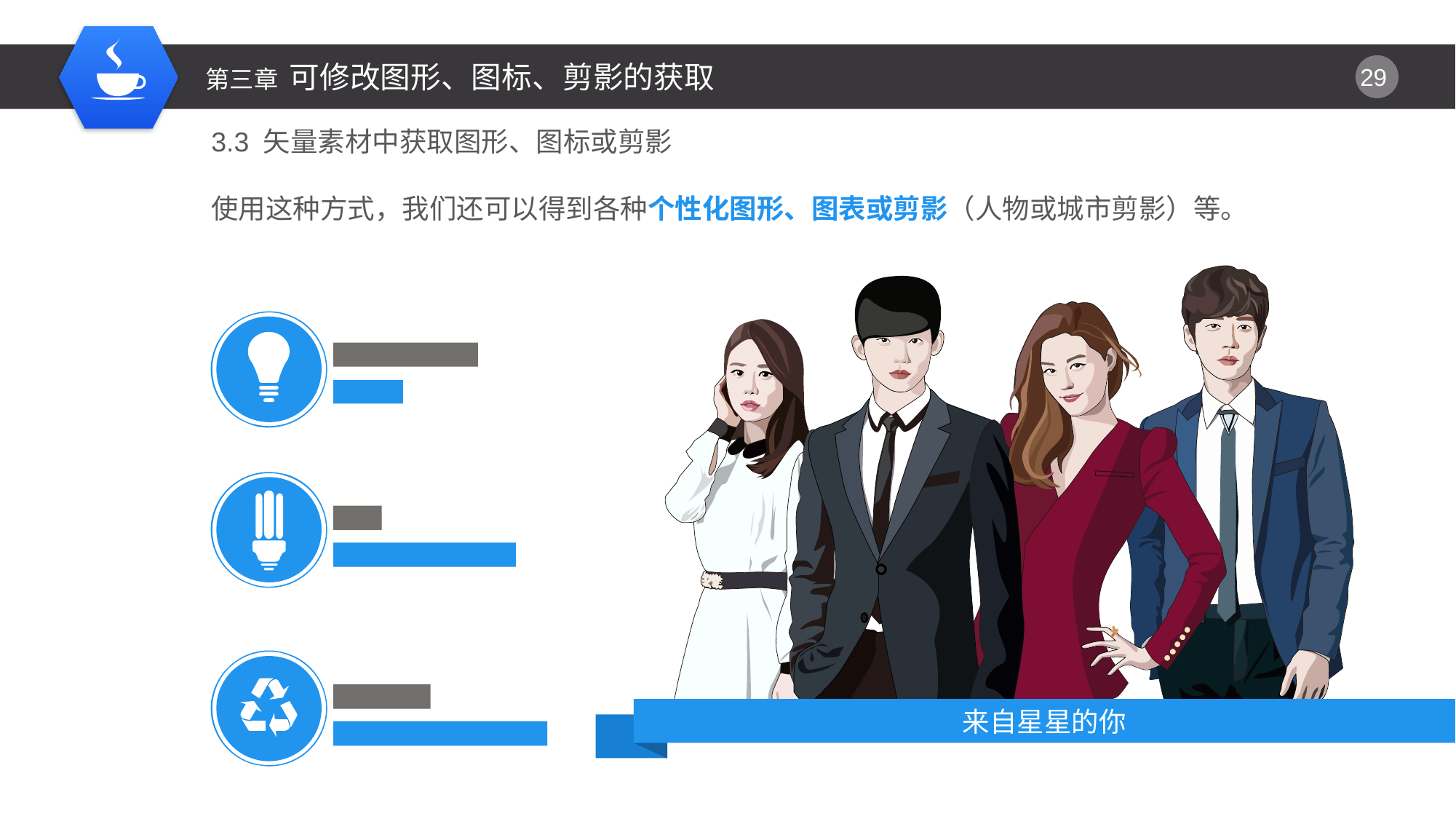

3.3 矢量素材中获取图形、图标或剪影
使用这种方式，我们还可以得到各种个性化图形、图表或剪影（人物或城市剪影）等。

来自星星的你